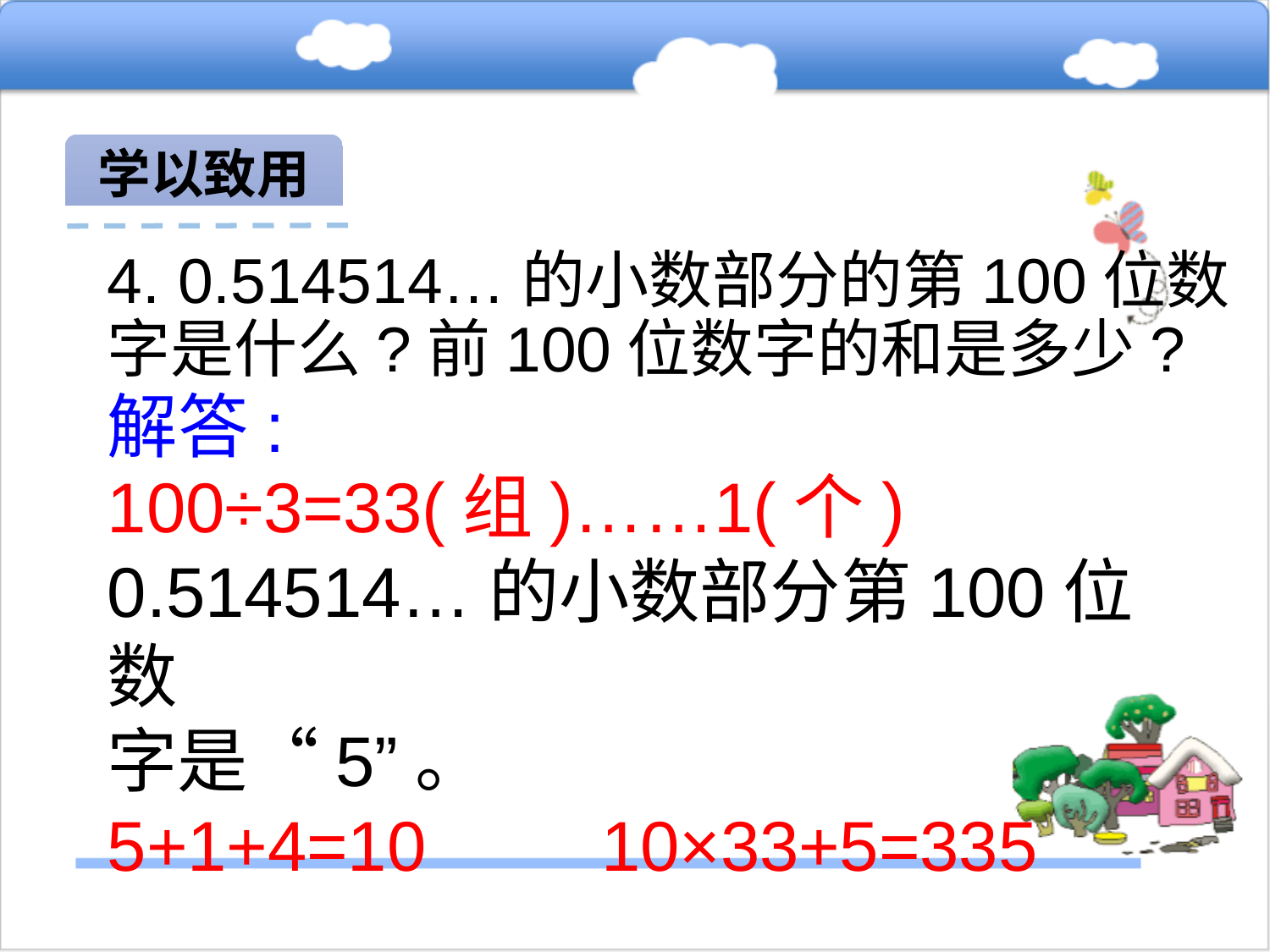

学以致用
4. 0.514514…的小数部分的第100位数字是什么?前100位数字的和是多少?
解答:
100÷3=33(组)……1(个)
0.514514…的小数部分第100位数
字是“5”。
5+1+4=10　　10×33+5=335
前100位数字的和是335。